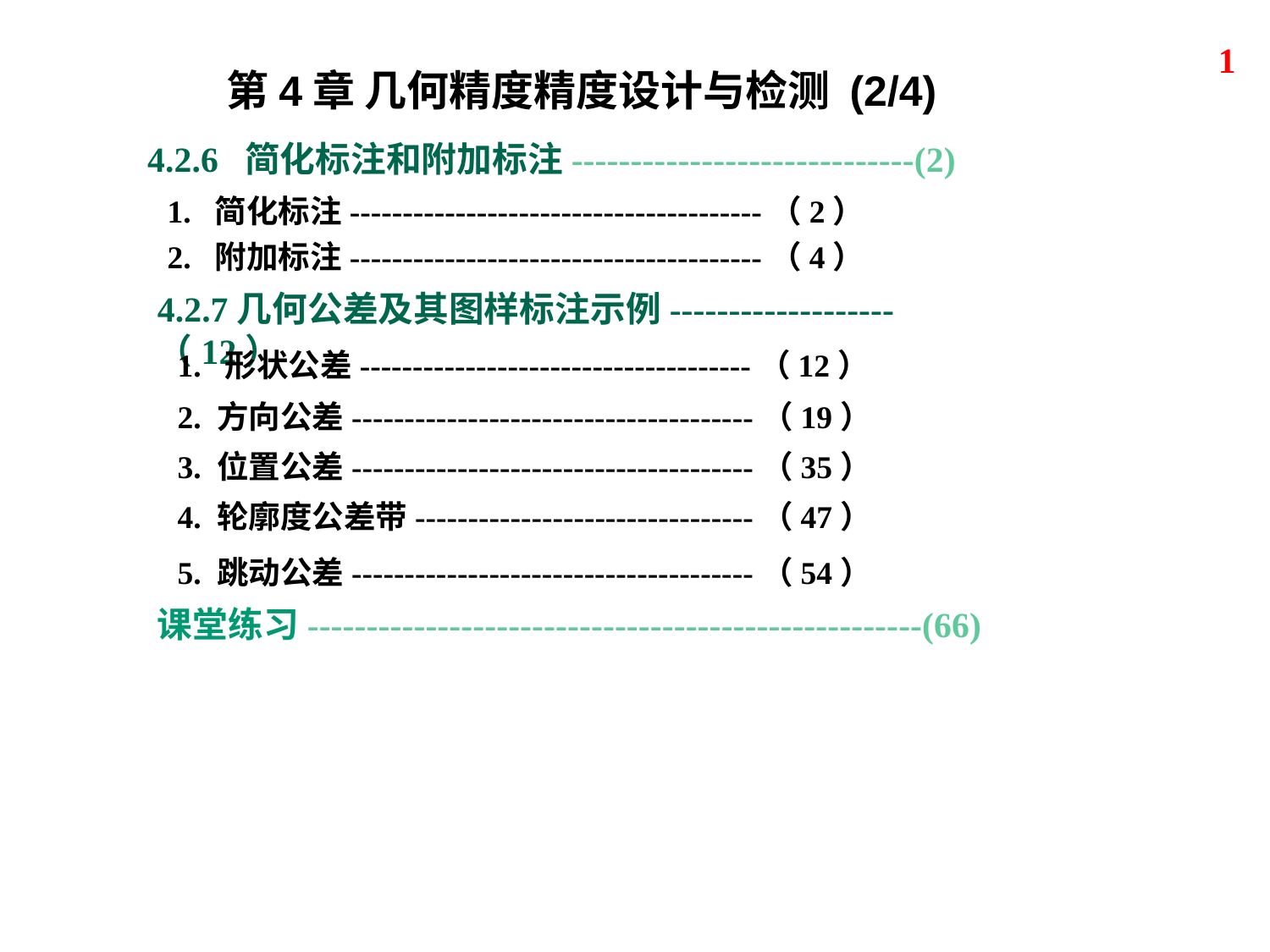

1
第4章 几何精度精度设计与检测 (2/4)
4.2.6  简化标注和附加标注-----------------------------(2)
1.  简化标注---------------------------------------（2）
2.  附加标注---------------------------------------（4）
4.2.7几何公差及其图样标注示例-------------------（12）
1.  形状公差-------------------------------------（12）
2. 方向公差--------------------------------------（19）
3. 位置公差--------------------------------------（35）
4. 轮廓度公差带--------------------------------（47）
5. 跳动公差--------------------------------------（54）
课堂练习----------------------------------------------------(66)